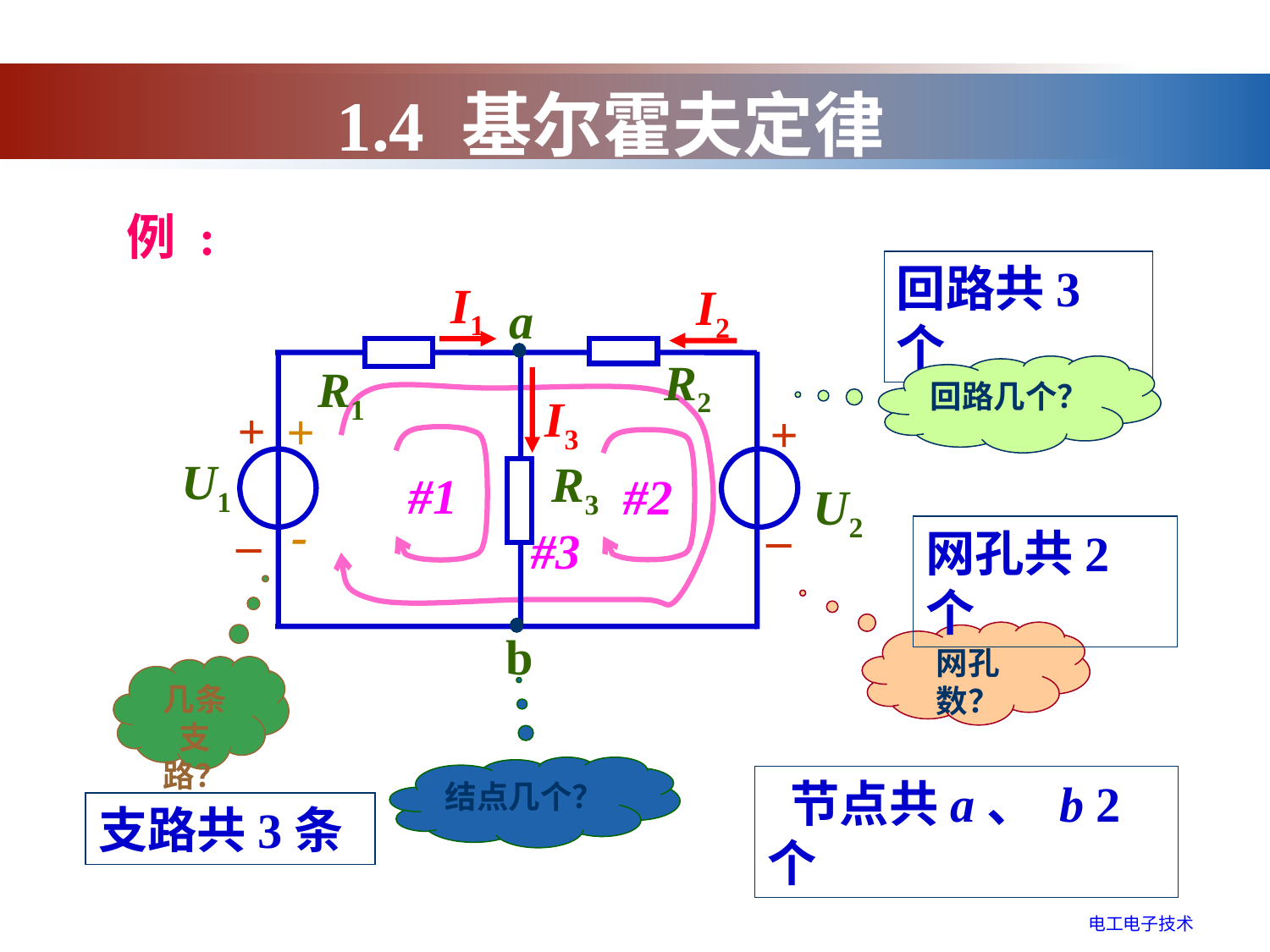

1.4 基尔霍夫定律
例 :
回路共3个
I1

I2

I3
a

R2

R1

+
+
+
U1
R3

U2
_
_
-

回路几个？

#3

#1

#2
网孔共2个
b
网孔数？
几条支路？
结点几个？
 节点共a、 b 2个
支路共3条
电工电子技术